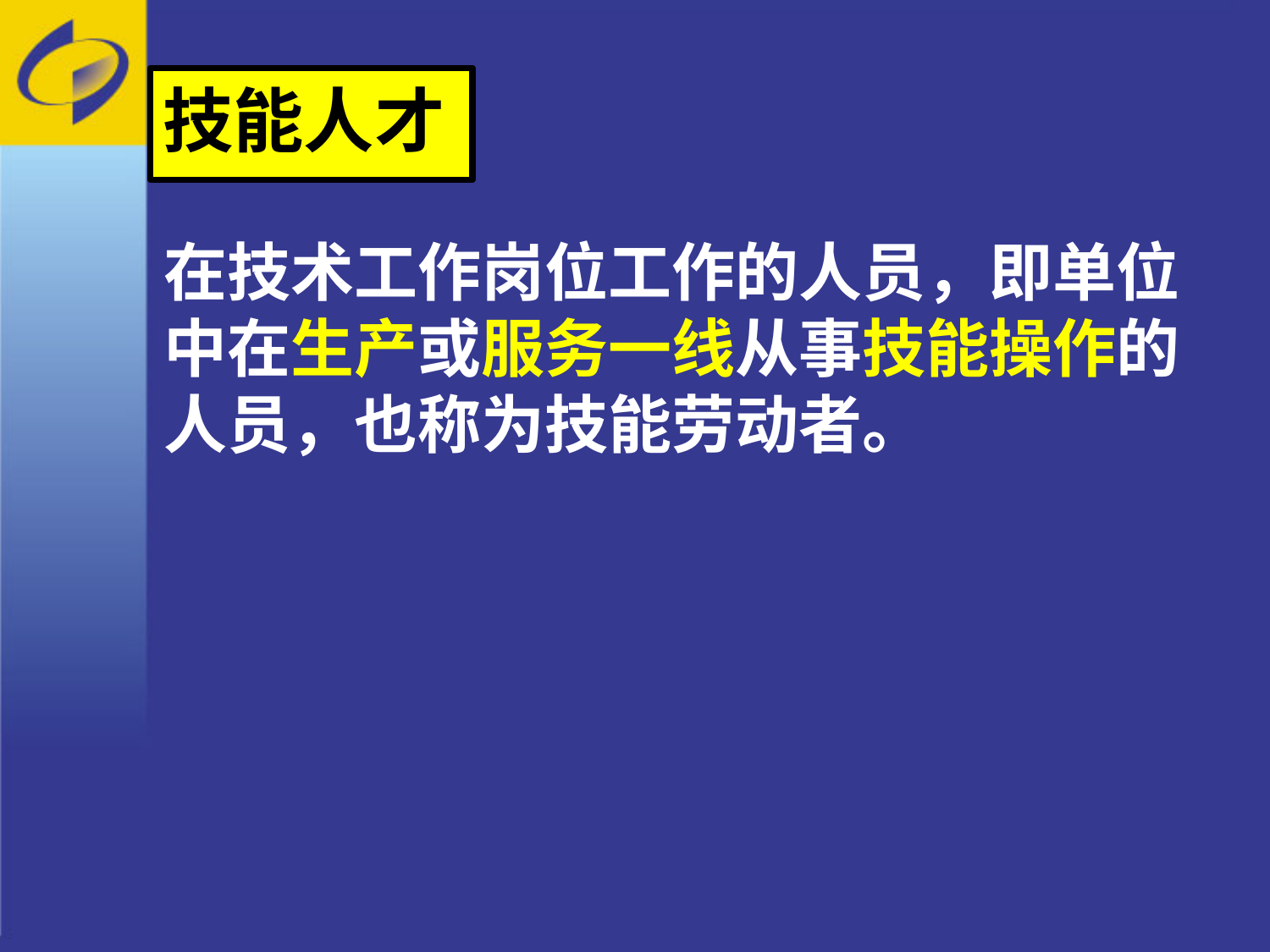

技能人才
在技术工作岗位工作的人员，即单位中在生产或服务一线从事技能操作的人员，也称为技能劳动者。